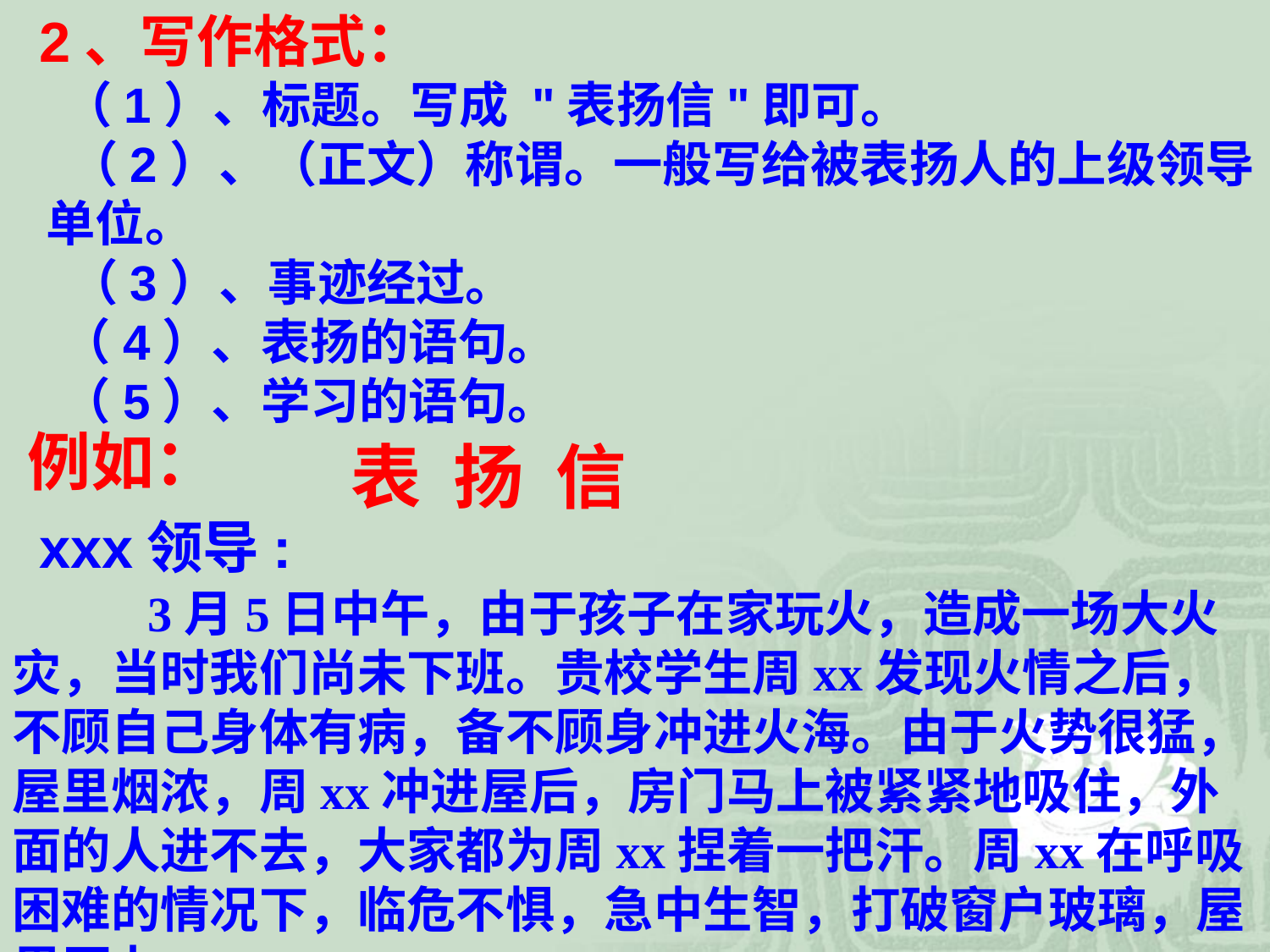

2、写作格式：
      （1）、标题。写成 "表扬信"即可。
    （2）、（正文）称谓。一般写给被表扬人的上级领导    单位。
    （3）、事迹经过。
　（4）、表扬的语句。
　（5）、学习的语句。
 例如：
                                              表  扬  信
   xxx领导:
           3月5日中午，由于孩子在家玩火，造成一场大火灾，当时我们尚未下班。贵校学生周xx发现火情之后，不顾自己身体有病，备不顾身冲进火海。由于火势很猛，屋里烟浓，周xx冲进屋后，房门马上被紧紧地吸住，外面的人进不去，大家都为周xx捏着一把汗。周xx在呼吸困难的情况下，临危不惧，急中生智，打破窗户玻璃，屋里压力